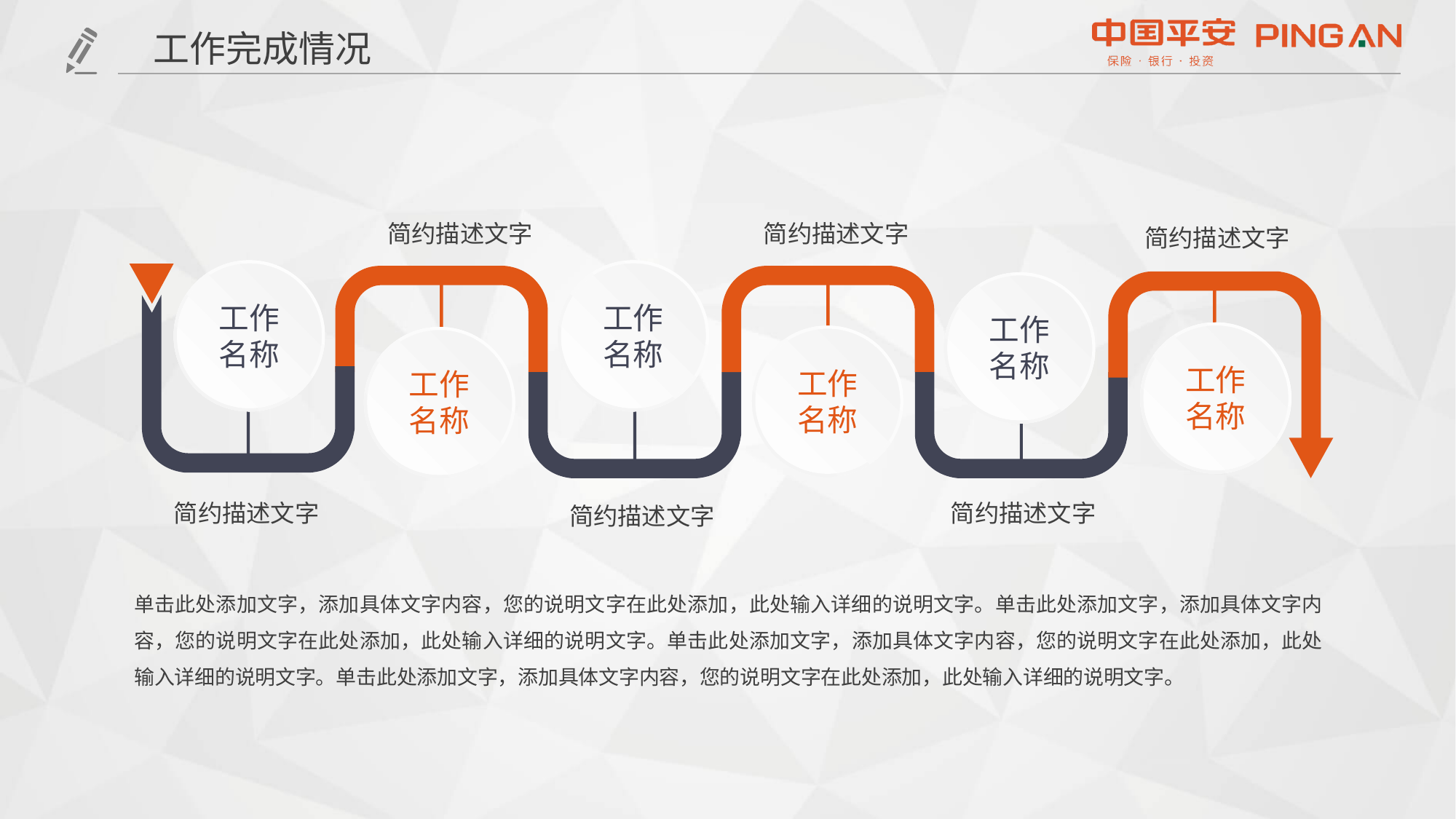

工作完成情况

简约描述文字
简约描述文字
简约描述文字

工作
名称
工作
名称

工作
名称

工作
名称
工作
名称
工作
名称

简约描述文字
简约描述文字
简约描述文字
单击此处添加文字，添加具体文字内容，您的说明文字在此处添加，此处输入详细的说明文字。单击此处添加文字，添加具体文字内容，您的说明文字在此处添加，此处输入详细的说明文字。单击此处添加文字，添加具体文字内容，您的说明文字在此处添加，此处输入详细的说明文字。单击此处添加文字，添加具体文字内容，您的说明文字在此处添加，此处输入详细的说明文字。